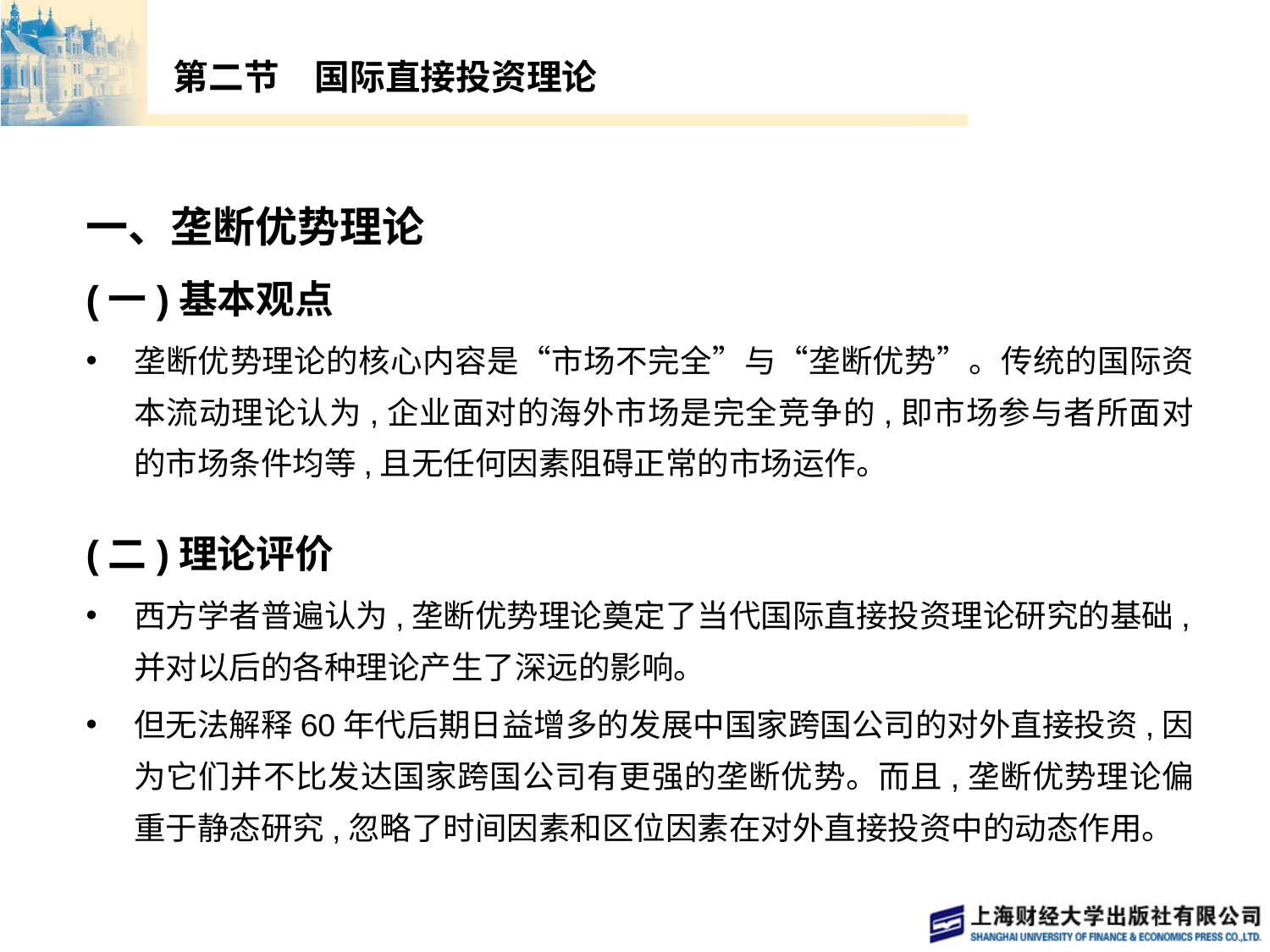

# 第二节　国际直接投资理论
一、垄断优势理论
(一)基本观点
垄断优势理论的核心内容是“市场不完全”与“垄断优势”。传统的国际资本流动理论认为,企业面对的海外市场是完全竞争的,即市场参与者所面对的市场条件均等,且无任何因素阻碍正常的市场运作。
(二)理论评价
西方学者普遍认为,垄断优势理论奠定了当代国际直接投资理论研究的基础,并对以后的各种理论产生了深远的影响。
但无法解释60年代后期日益增多的发展中国家跨国公司的对外直接投资,因为它们并不比发达国家跨国公司有更强的垄断优势。而且,垄断优势理论偏重于静态研究,忽略了时间因素和区位因素在对外直接投资中的动态作用。